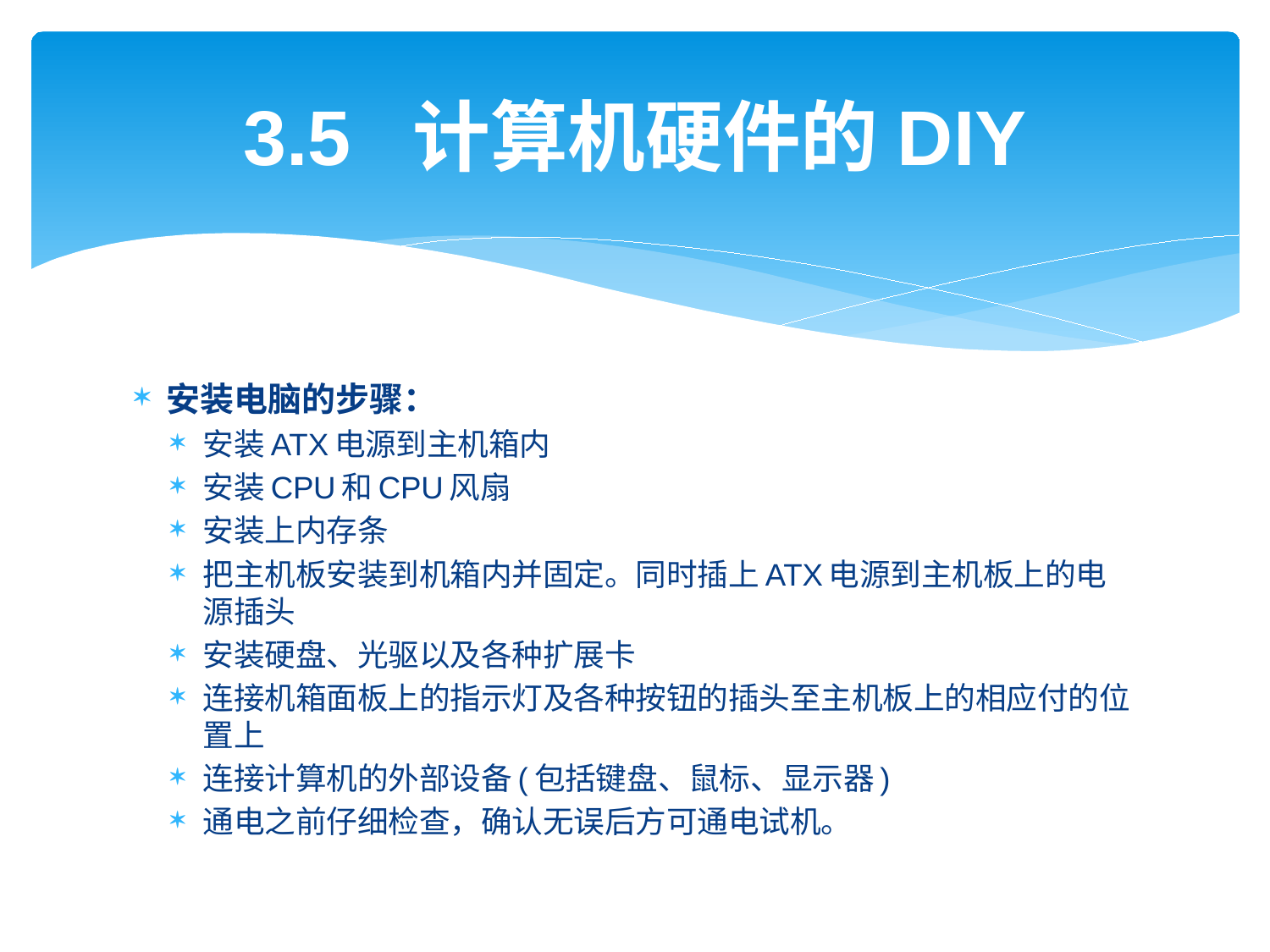

# 3.5  计算机硬件的DIY
安装电脑的步骤：
安装ATX电源到主机箱内
安装CPU和CPU风扇
安装上内存条
把主机板安装到机箱内并固定。同时插上ATX电源到主机板上的电源插头
安装硬盘、光驱以及各种扩展卡
连接机箱面板上的指示灯及各种按钮的插头至主机板上的相应付的位置上
连接计算机的外部设备(包括键盘、鼠标、显示器)
通电之前仔细检查，确认无误后方可通电试机。